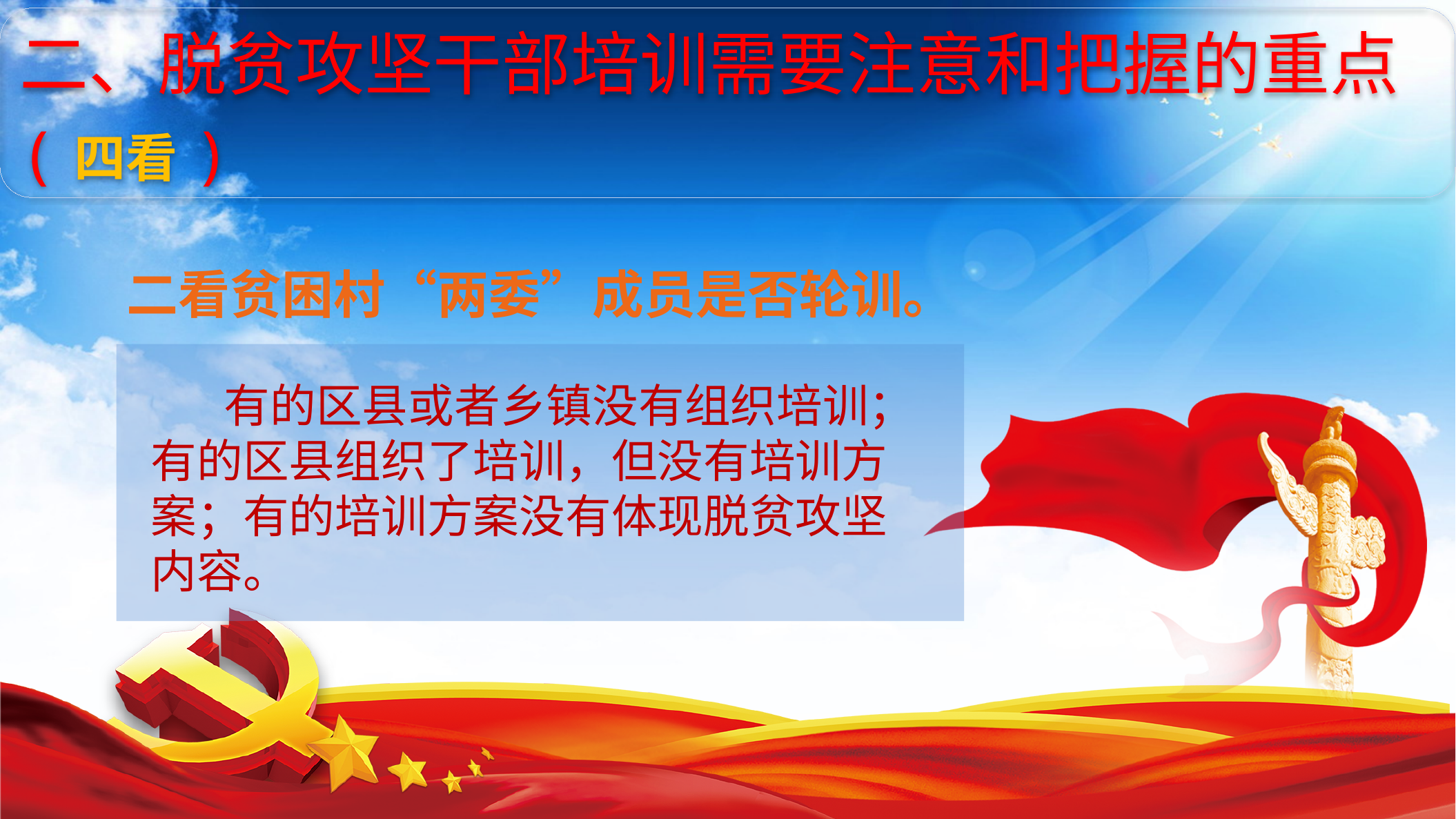

二、脱贫攻坚干部培训需要注意和把握的重点  (四看)

二看贫困村“两委”成员是否轮训。

      有的区县或者乡镇没有组织培训；有的区县组织了培训，但没有培训方案；有的培训方案没有体现脱贫攻坚内容。